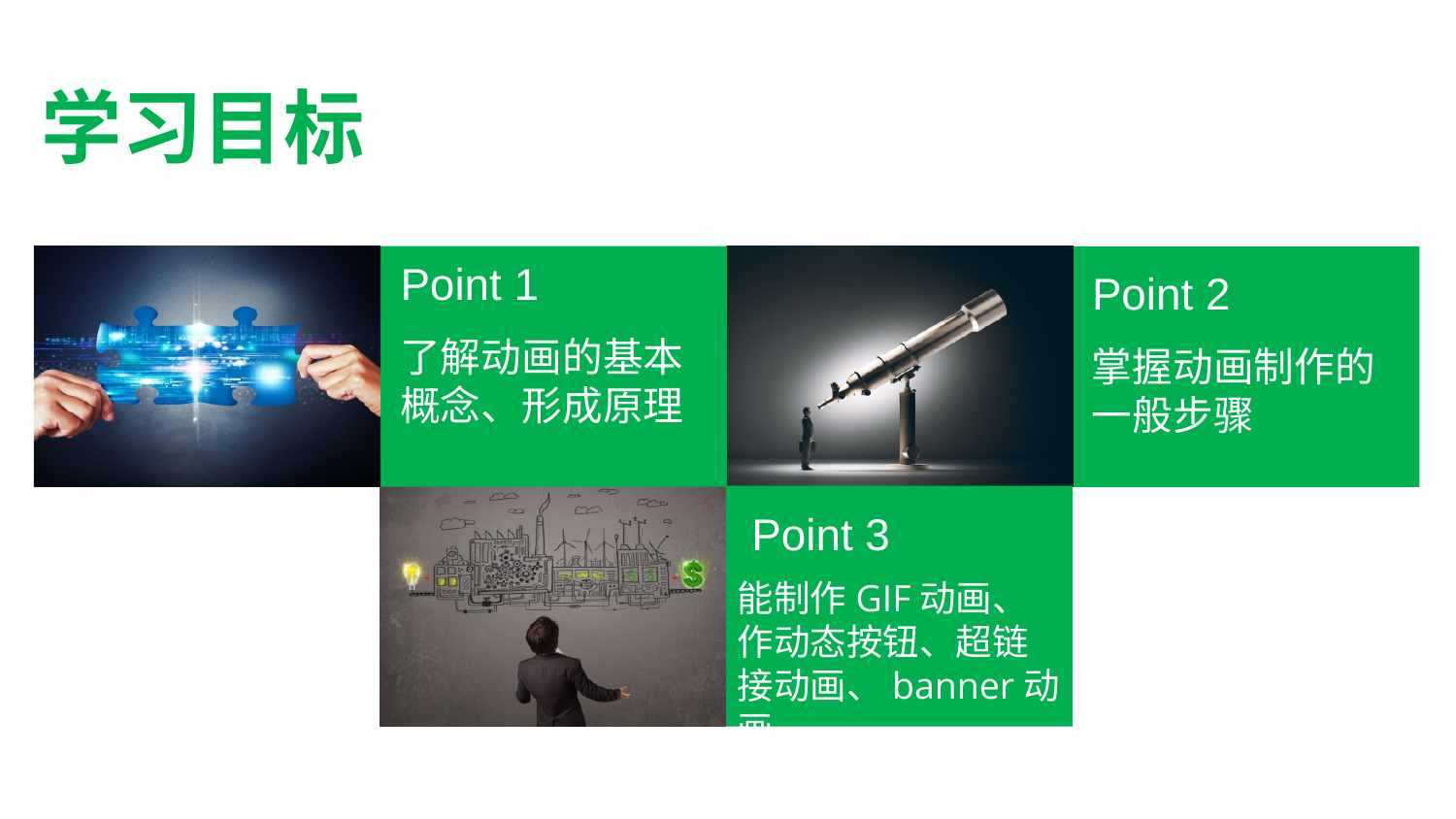

学习目标
掌握动画制作的一般步骤

Point 1
Point 2
了解动画的基本概念、形成原理
掌握动画制作的一般步骤

Point 3
能制作GIF动画、作动态按钮、超链接动画、banner动画